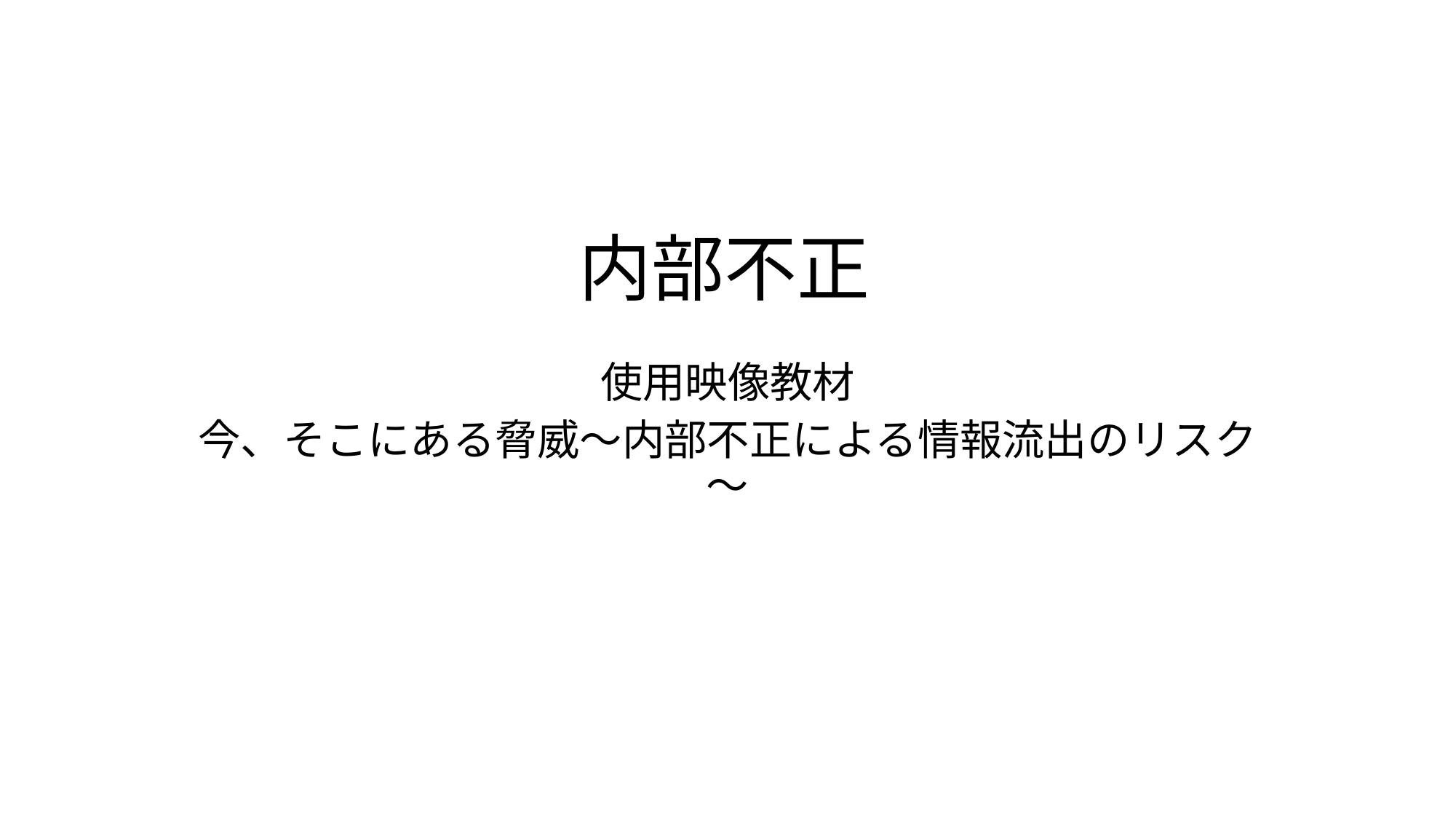

# 内部不正
使用映像教材
今、そこにある脅威～内部不正による情報流出のリスク～